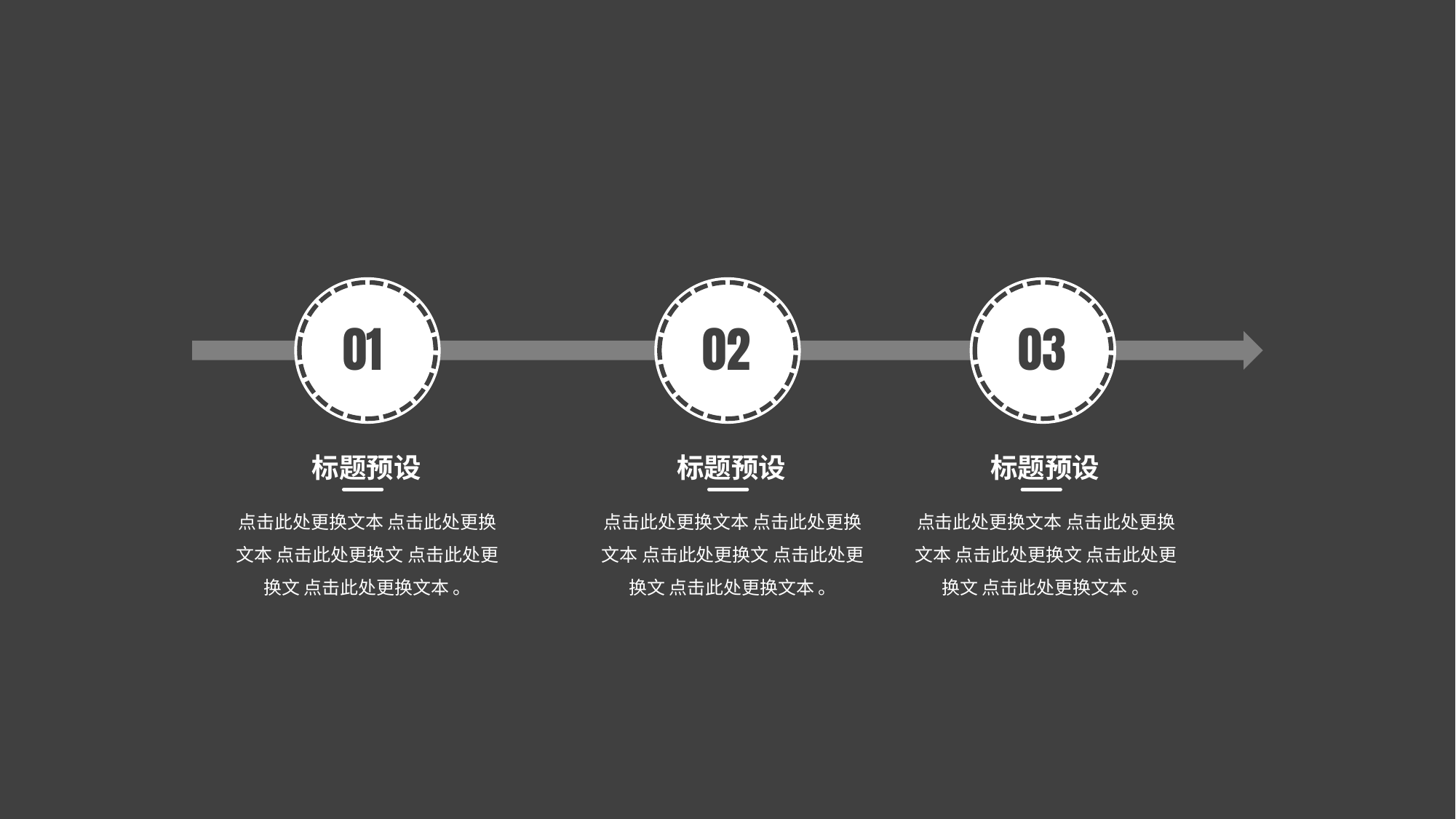

02
01
03
标题预设
标题预设
标题预设
点击此处更换文本 点击此处更换文本 点击此处更换文 点击此处更换文 点击此处更换文本 。

点击此处更换文本 点击此处更换文本 点击此处更换文 点击此处更换文 点击此处更换文本 。

点击此处更换文本 点击此处更换文本 点击此处更换文 点击此处更换文 点击此处更换文本 。